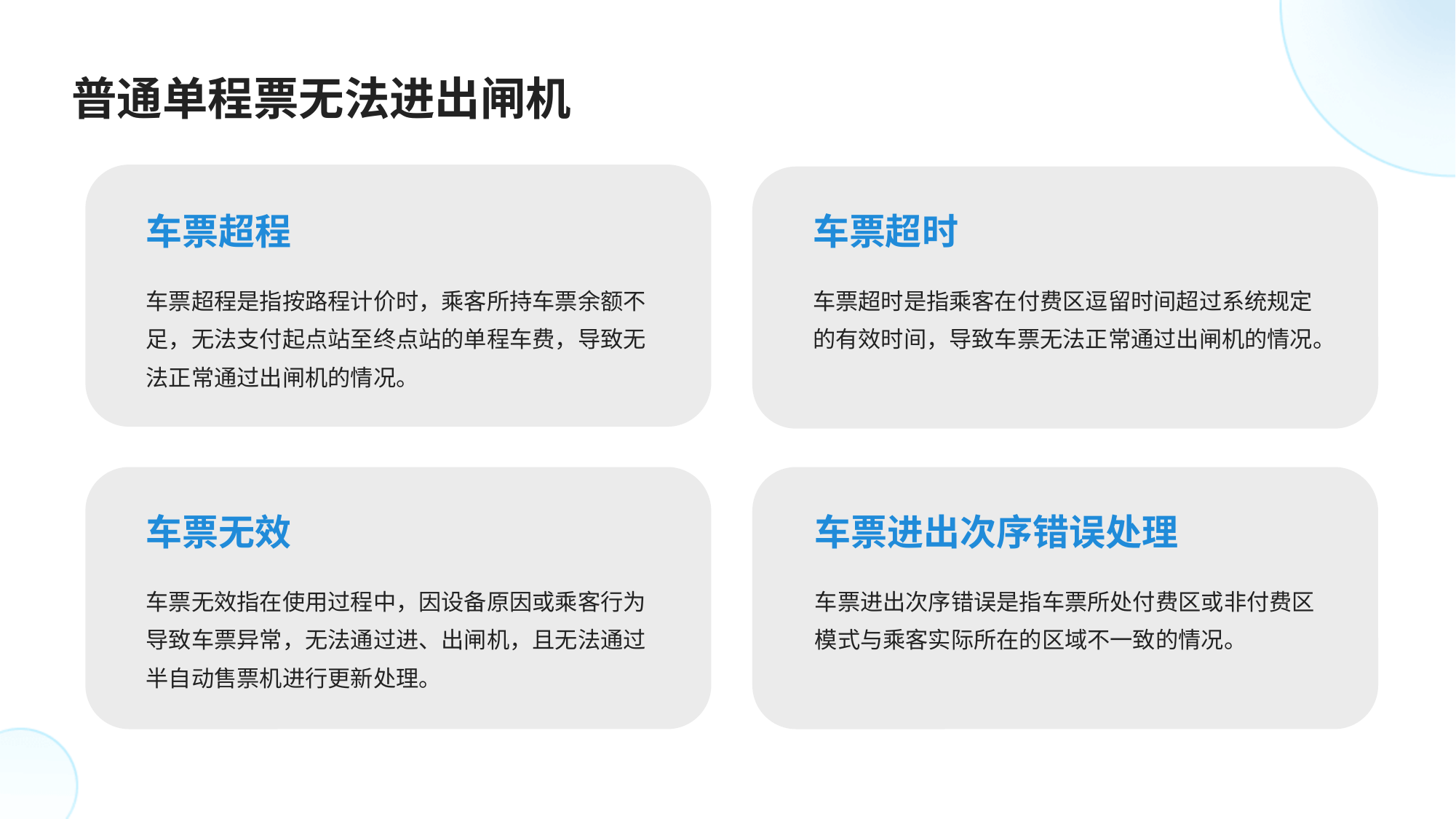

普通单程票无法进出闸机

车票超程
车票超时
车票超程是指按路程计价时，乘客所持车票余额不足，无法支付起点站至终点站的单程车费，导致无法正常通过出闸机的情况。
车票超时是指乘客在付费区逗留时间超过系统规定的有效时间，导致车票无法正常通过出闸机的情况。

车票无效
车票进出次序错误处理
车票无效指在使用过程中，因设备原因或乘客行为导致车票异常，无法通过进、出闸机，且无法通过半自动售票机进行更新处理。
车票进出次序错误是指车票所处付费区或非付费区模式与乘客实际所在的区域不一致的情况。